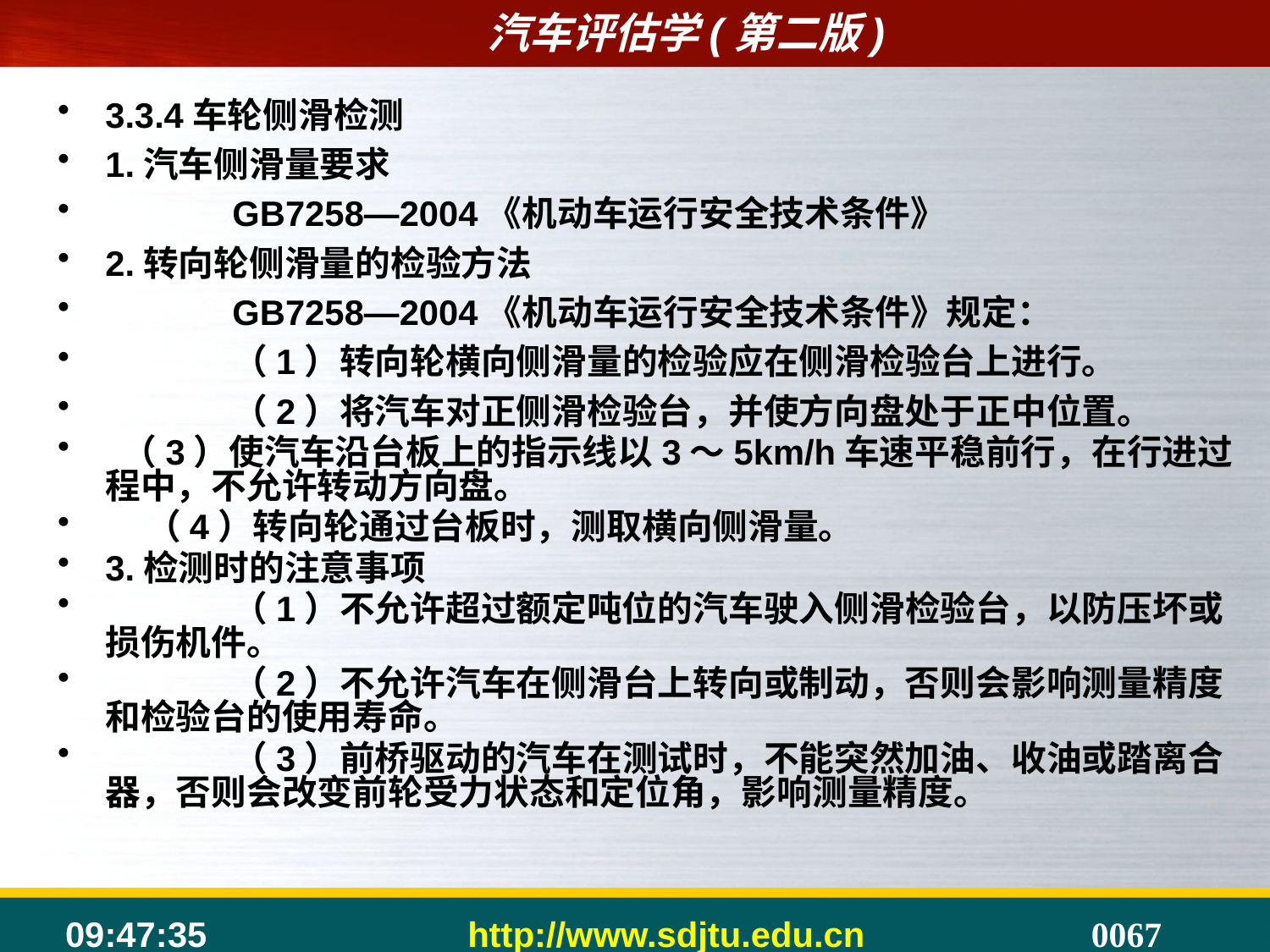

3.3.4车轮侧滑检测
1.汽车侧滑量要求
	GB7258—2004《机动车运行安全技术条件》
2.转向轮侧滑量的检验方法
	GB7258—2004《机动车运行安全技术条件》规定：
	（1）转向轮横向侧滑量的检验应在侧滑检验台上进行。
	（2）将汽车对正侧滑检验台，并使方向盘处于正中位置。
 （3）使汽车沿台板上的指示线以3～5km/h车速平稳前行，在行进过程中，不允许转动方向盘。
    （4）转向轮通过台板时，测取横向侧滑量。
3.检测时的注意事项
	（1）不允许超过额定吨位的汽车驶入侧滑检验台，以防压坏或损伤机件。
	（2）不允许汽车在侧滑台上转向或制动，否则会影响测量精度和检验台的使用寿命。
	（3）前桥驱动的汽车在测试时，不能突然加油、收油或踏离合器，否则会改变前轮受力状态和定位角，影响测量精度。